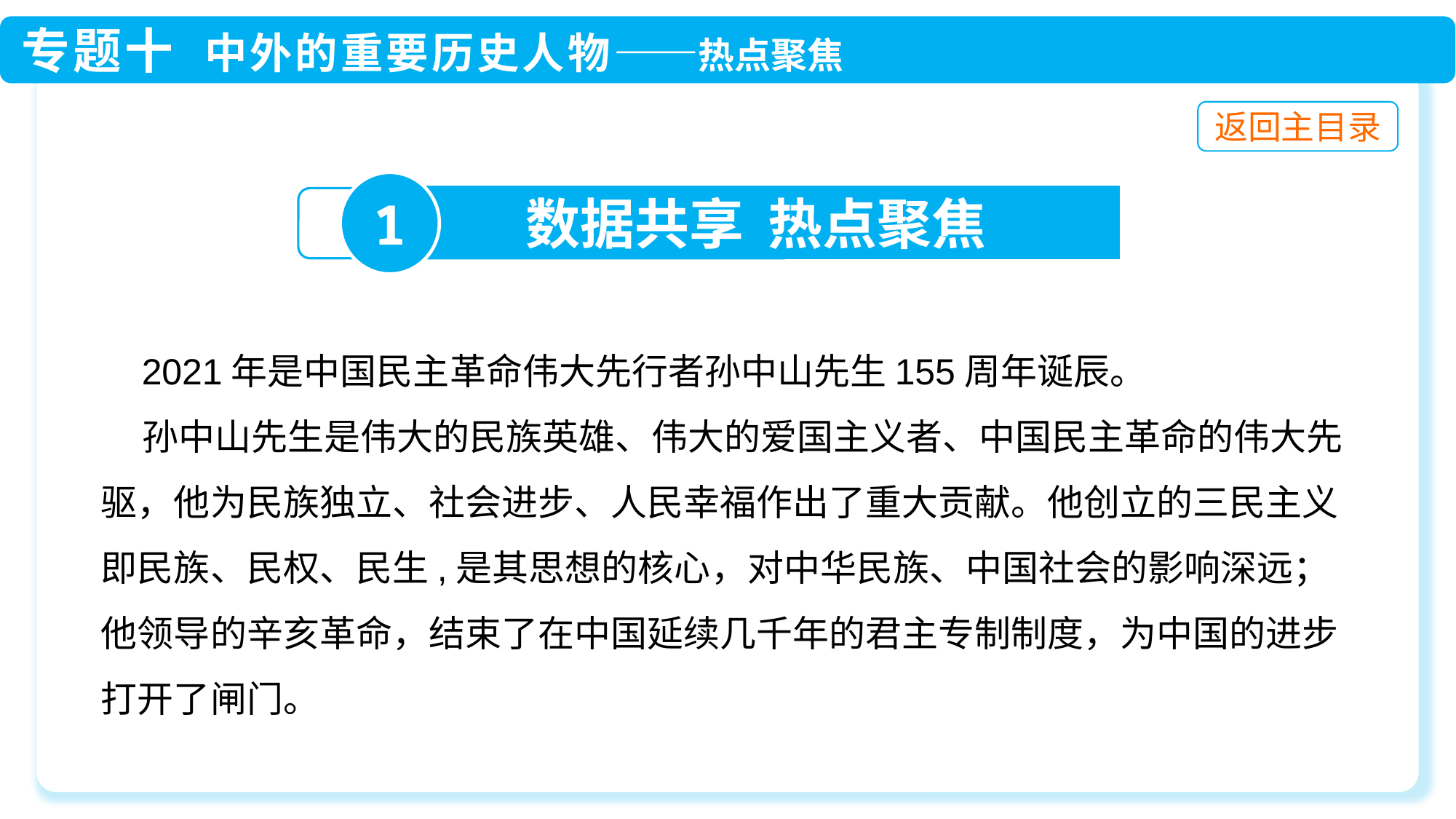

1
数据共享  热点聚焦

    2021年是中国民主革命伟大先行者孙中山先生155周年诞辰。
    孙中山先生是伟大的民族英雄、伟大的爱国主义者、中国民主革命的伟大先驱，他为民族独立、社会进步、人民幸福作出了重大贡献。他创立的三民主义即民族、民权、民生,是其思想的核心，对中华民族、中国社会的影响深远；他领导的辛亥革命，结束了在中国延续几千年的君主专制制度，为中国的进步打开了闸门。